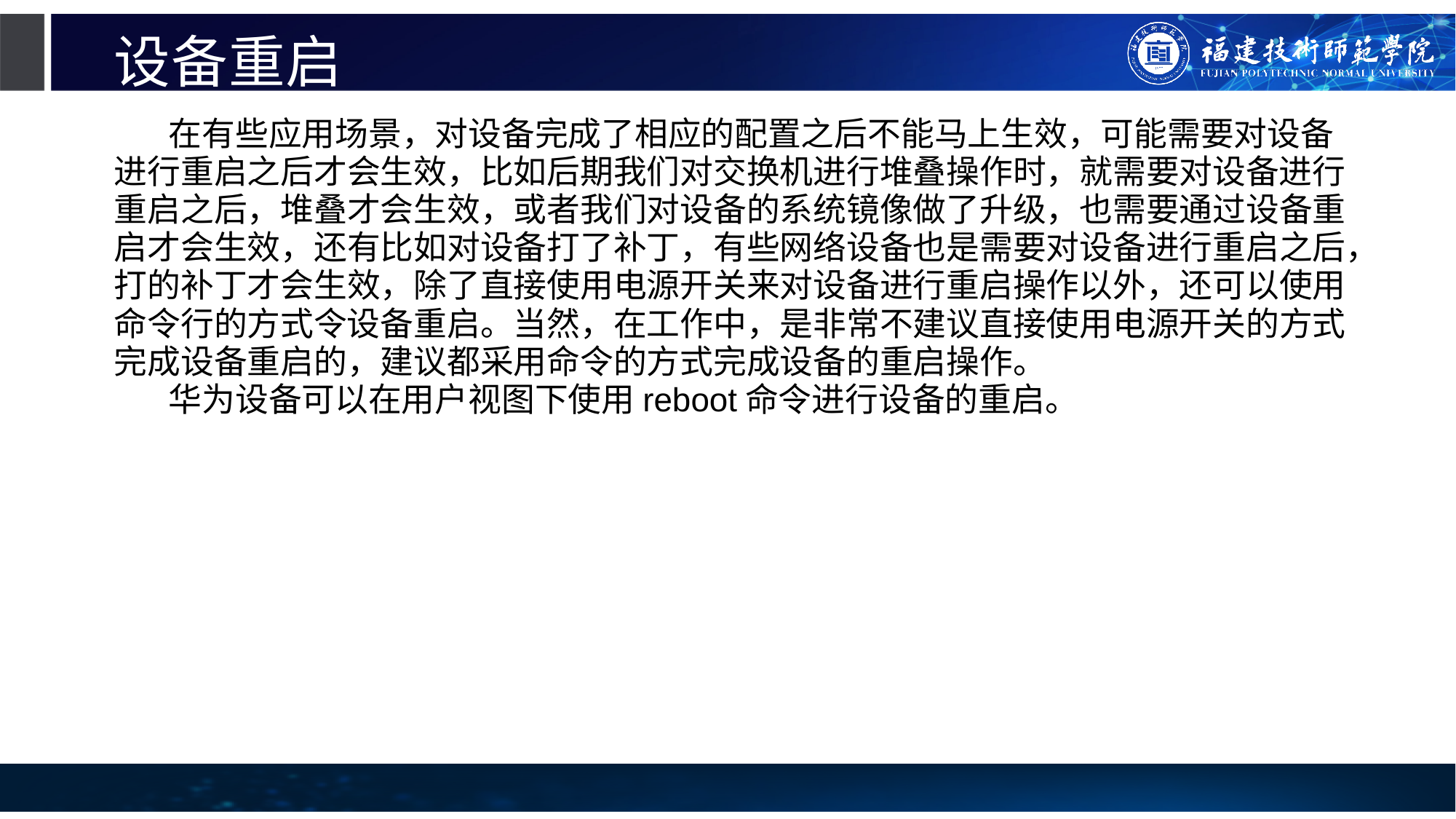

# 设备重启
在有些应用场景，对设备完成了相应的配置之后不能马上生效，可能需要对设备进行重启之后才会生效，比如后期我们对交换机进行堆叠操作时，就需要对设备进行重启之后，堆叠才会生效，或者我们对设备的系统镜像做了升级，也需要通过设备重启才会生效，还有比如对设备打了补丁，有些网络设备也是需要对设备进行重启之后，打的补丁才会生效，除了直接使用电源开关来对设备进行重启操作以外，还可以使用命令行的方式令设备重启。当然，在工作中，是非常不建议直接使用电源开关的方式完成设备重启的，建议都采用命令的方式完成设备的重启操作。
华为设备可以在用户视图下使用reboot命令进行设备的重启。